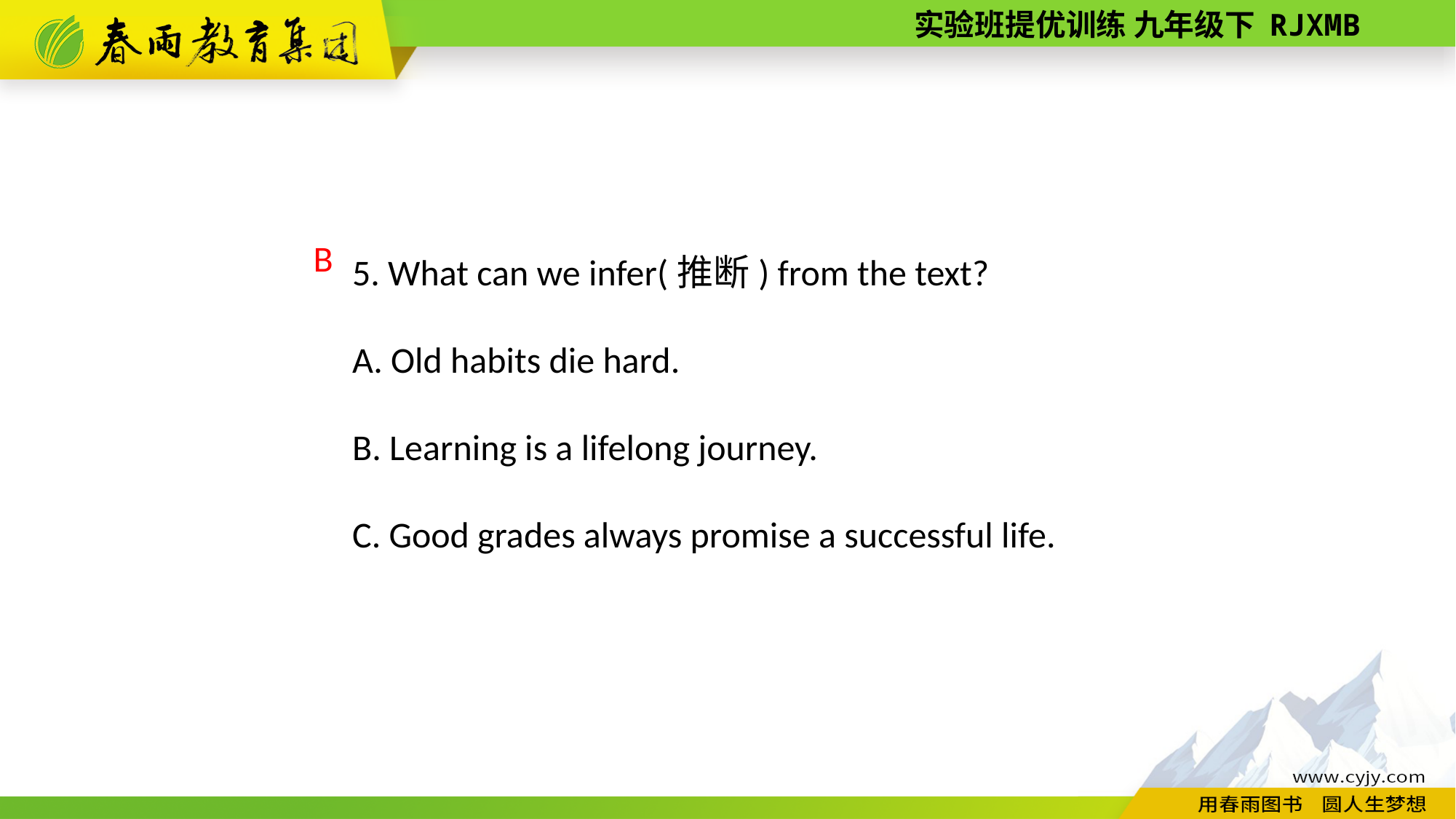

5. What can we infer(推断) from the text?
A. Old habits die hard.
B. Learning is a lifelong journey.
C. Good grades always promise a successful life.
 B